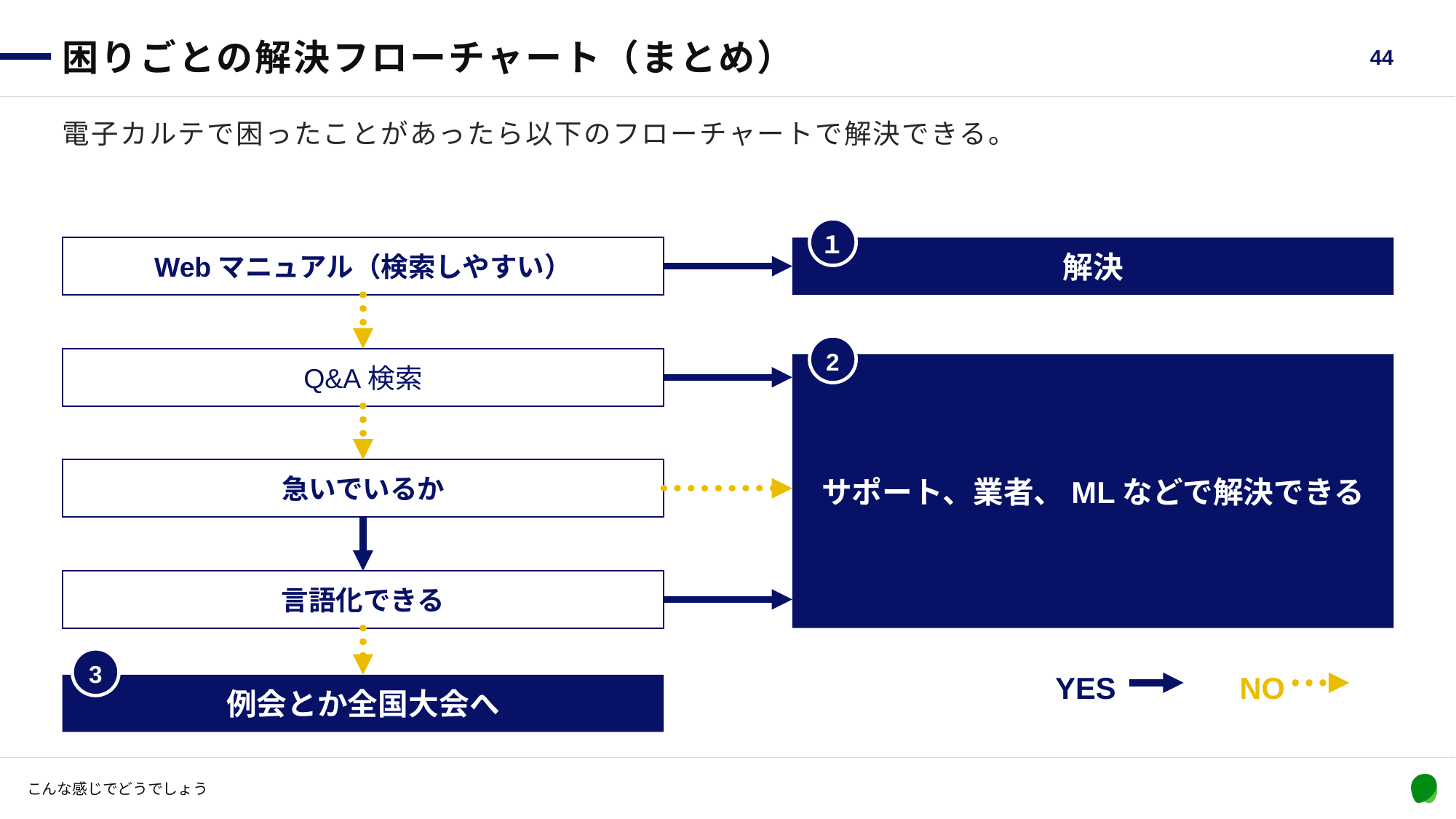

# 困りごとの解決フローチャート（まとめ）
44
電子カルテで困ったことがあったら以下のフローチャートで解決できる。
１
Webマニュアル（検索しやすい）
解決
2
Q&A検索
サポート、業者、MLなどで解決できる
急いでいるか
言語化できる
3
YES
NO
例会とか全国大会へ
こんな感じでどうでしょう